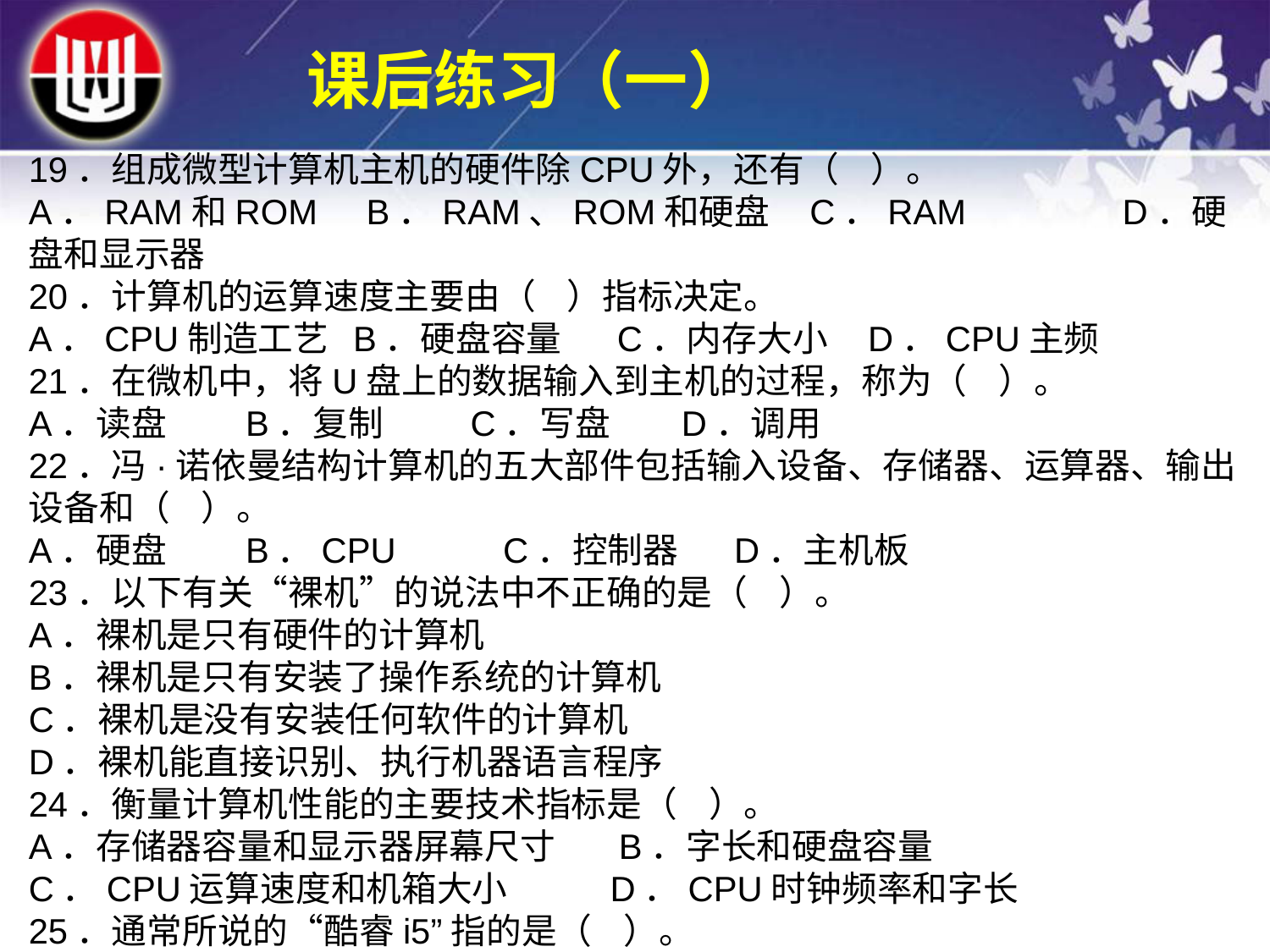

课后练习（一）
19．组成微型计算机主机的硬件除CPU外，还有（    ）。
A．RAM和ROM     B．RAM、ROM和硬盘    C．RAM	        D．硬盘和显示器
20．计算机的运算速度主要由（    ）指标决定。
A．CPU制造工艺  B．硬盘容量      C．内存大小    D．CPU主频
21．在微机中，将U盘上的数据输入到主机的过程，称为（    ）。
A．读盘         B．复制          C．写盘        D．调用
22．冯·诺依曼结构计算机的五大部件包括输入设备、存储器、运算器、输出设备和（    ）。
A．硬盘         B．CPU           C．控制器      D．主机板
23．以下有关“裸机”的说法中不正确的是（    ）。
A．裸机是只有硬件的计算机
B．裸机是只有安装了操作系统的计算机
C．裸机是没有安装任何软件的计算机
D．裸机能直接识别、执行机器语言程序
24．衡量计算机性能的主要技术指标是（    ）。
A．存储器容量和显示器屏幕尺寸       B．字长和硬盘容量
C．CPU运算速度和机箱大小            D．CPU时钟频率和字长
25．通常所说的“酷睿i5”指的是（    ）。
A．内存标准     B．CPU品牌          C．CPU型号        D．总线标准